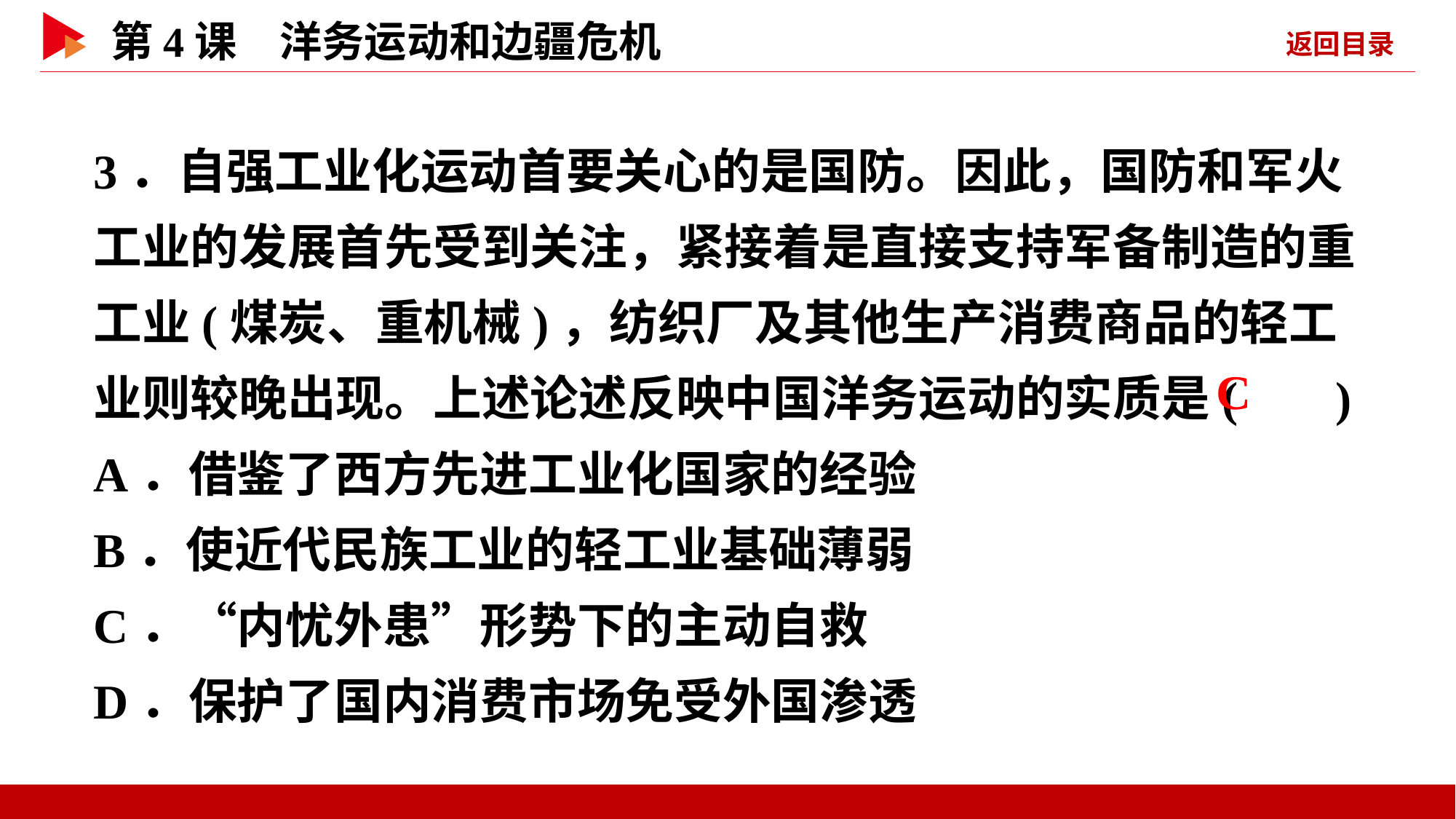

3．自强工业化运动首要关心的是国防。因此，国防和军火工业的发展首先受到关注，紧接着是直接支持军备制造的重工业(煤炭、重机械)，纺织厂及其他生产消费商品的轻工业则较晚出现。上述论述反映中国洋务运动的实质是(        )
A．借鉴了西方先进工业化国家的经验
B．使近代民族工业的轻工业基础薄弱
C．“内忧外患”形势下的主动自救
D．保护了国内消费市场免受外国渗透
   C